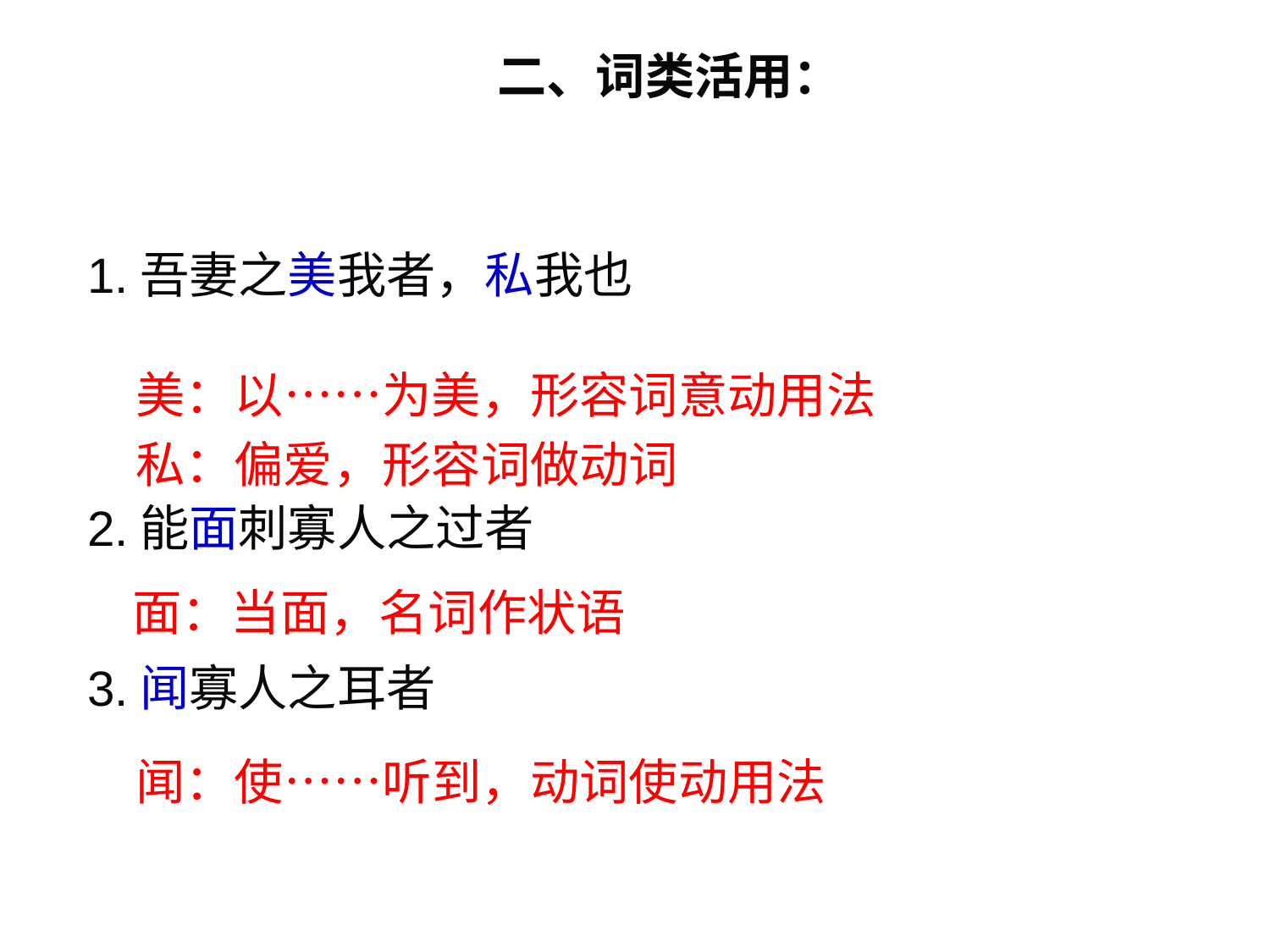

二、词类活用：

1.吾妻之美我者，私我也

2.能面刺寡人之过者
3.闻寡人之耳者
美：以……为美，形容词意动用法
私：偏爱，形容词做动词
面：当面，名词作状语
闻：使……听到，动词使动用法